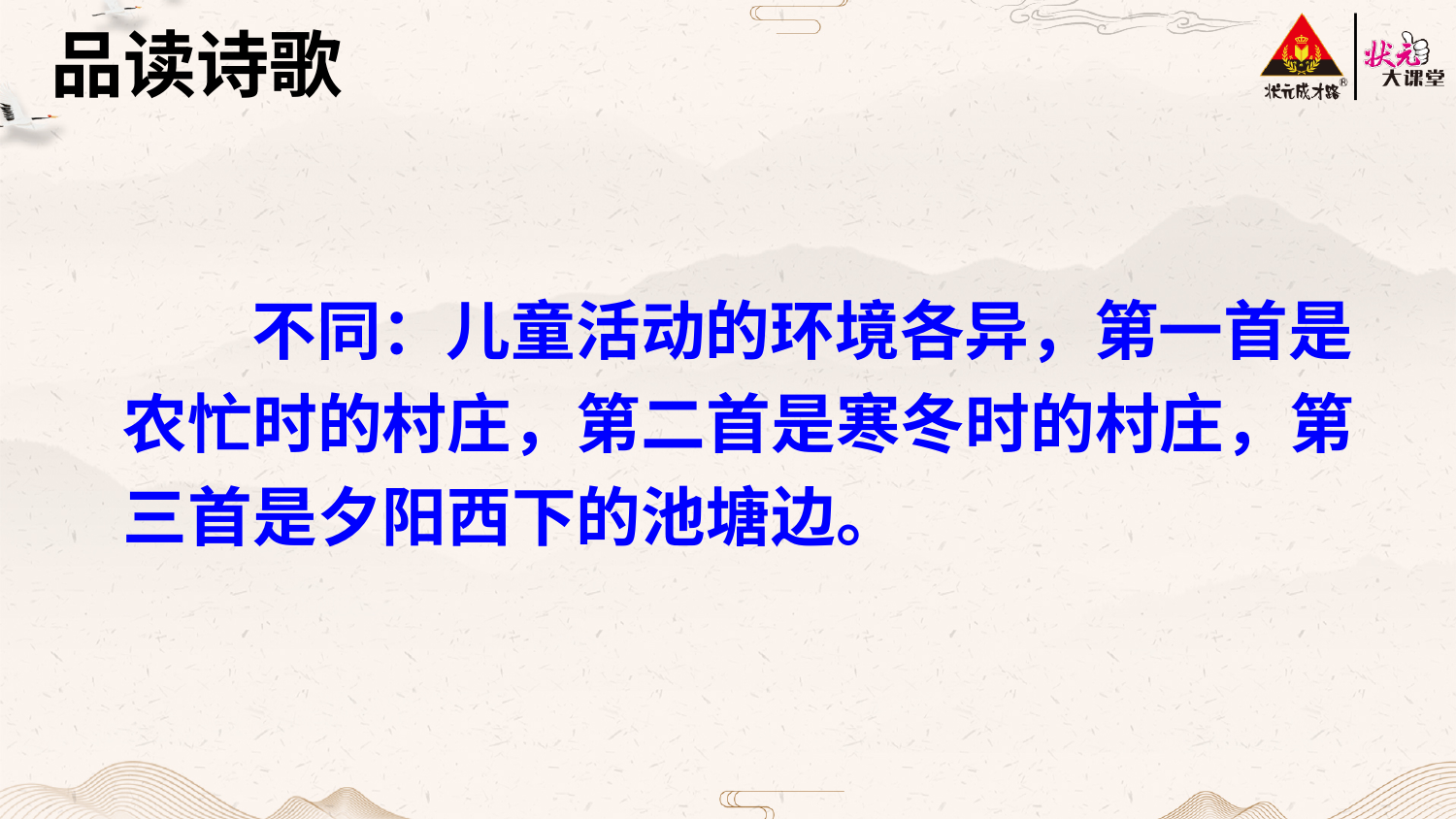

品读诗歌
不同：儿童活动的环境各异，第一首是农忙时的村庄，第二首是寒冬时的村庄，第三首是夕阳西下的池塘边。